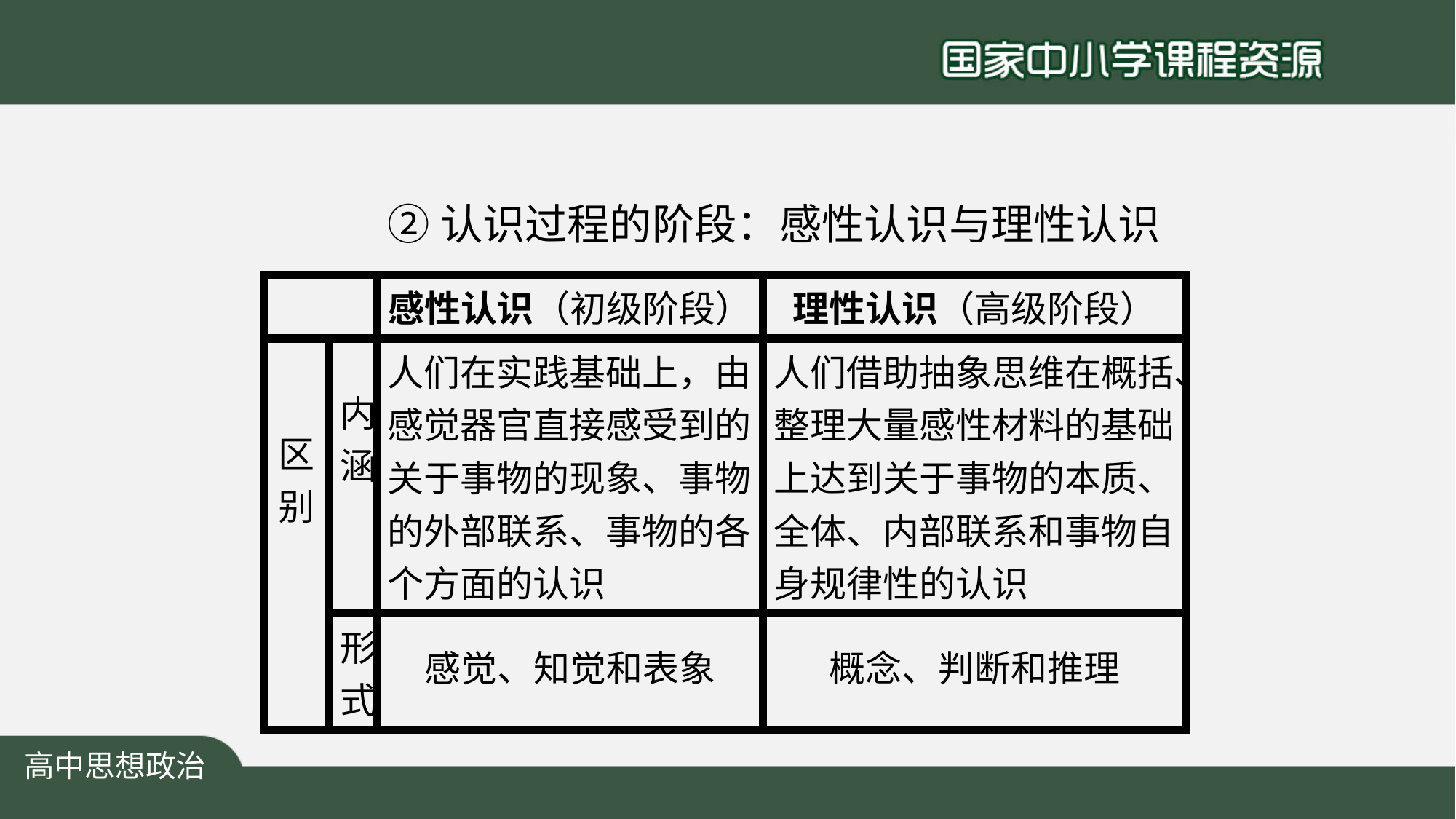

②认识过程的阶段：感性认识与理性认识
|  |  | 感性认识（初级阶段） | 理性认识（高级阶段） |
| --- | --- | --- | --- |
| 区别 | 内涵 | 人们在实践基础上，由感觉器官直接感受到的关于事物的现象、事物的外部联系、事物的各个方面的认识 | 人们借助抽象思维在概括、整理大量感性材料的基础上达到关于事物的本质、全体、内部联系和事物自身规律性的认识 |
|  | 形式 | 感觉、知觉和表象 | 概念、判断和推理 |